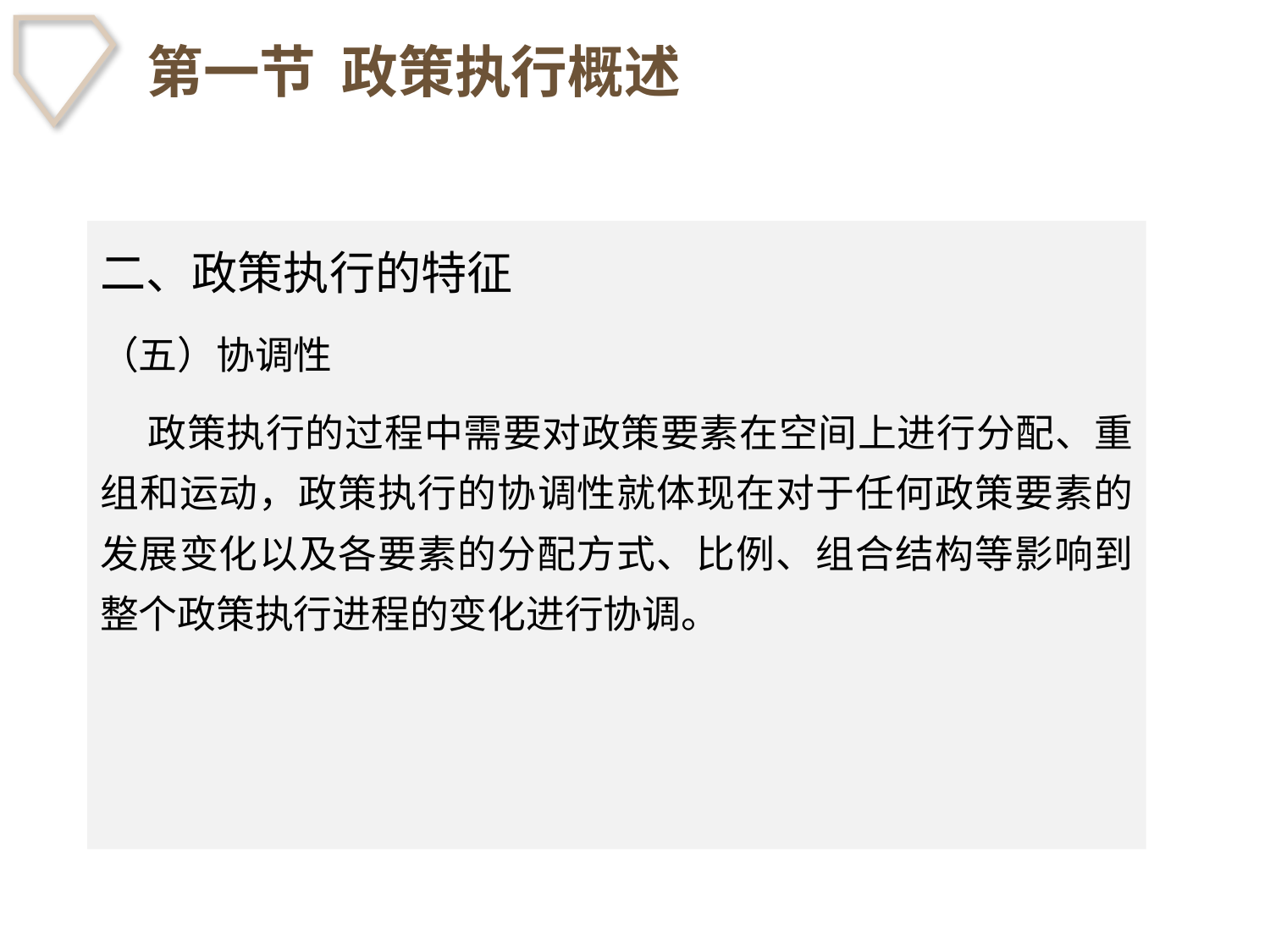

# 第一节  政策执行概述
二、政策执行的特征
（五）协调性
    政策执行的过程中需要对政策要素在空间上进行分配、重组和运动，政策执行的协调性就体现在对于任何政策要素的发展变化以及各要素的分配方式、比例、组合结构等影响到整个政策执行进程的变化进行协调。